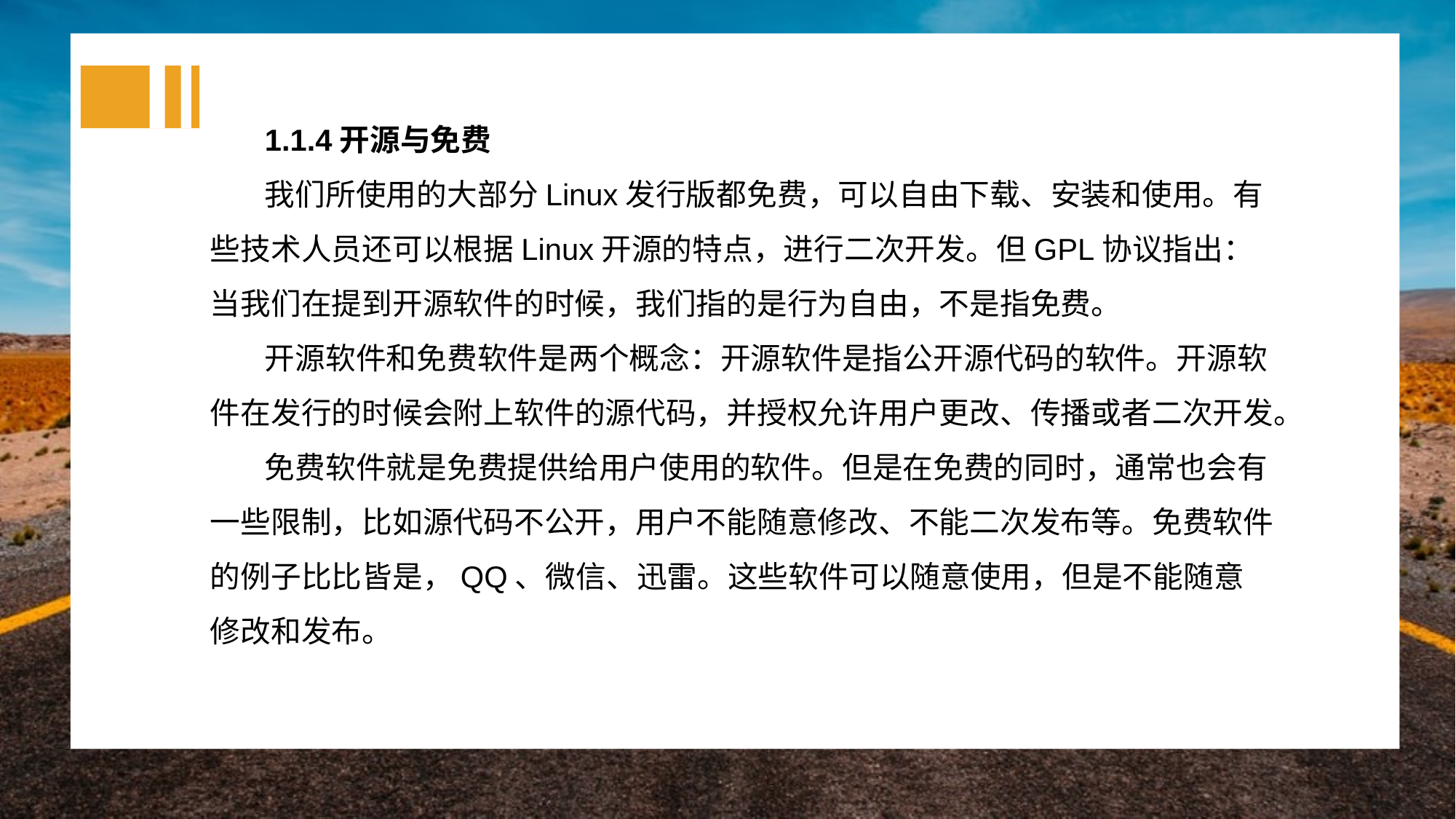

1.1.4开源与免费
我们所使用的大部分Linux发行版都免费，可以自由下载、安装和使用。有些技术人员还可以根据Linux开源的特点，进行二次开发。但GPL协议指出：当我们在提到开源软件的时候，我们指的是行为自由，不是指免费。
开源软件和免费软件是两个概念：开源软件是指公开源代码的软件。开源软件在发行的时候会附上软件的源代码，并授权允许用户更改、传播或者二次开发。
免费软件就是免费提供给用户使用的软件。但是在免费的同时，通常也会有一些限制，比如源代码不公开，用户不能随意修改、不能二次发布等。免费软件的例子比比皆是，QQ、微信、迅雷。这些软件可以随意使用，但是不能随意修改和发布。